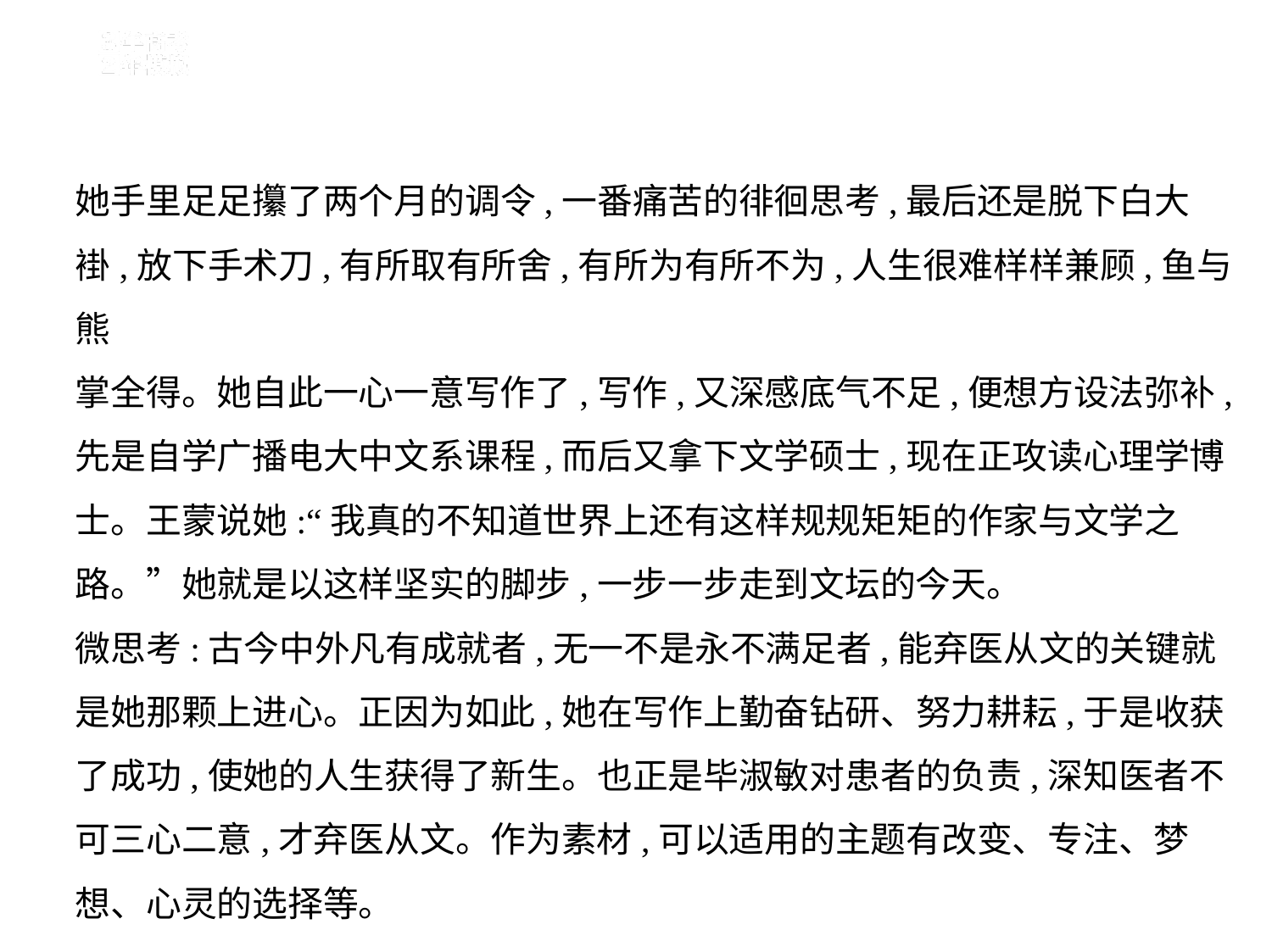

她手里足足攥了两个月的调令,一番痛苦的徘徊思考,最后还是脱下白大
褂,放下手术刀,有所取有所舍,有所为有所不为,人生很难样样兼顾,鱼与熊
掌全得。她自此一心一意写作了,写作,又深感底气不足,便想方设法弥补,
先是自学广播电大中文系课程,而后又拿下文学硕士,现在正攻读心理学博
士。王蒙说她:“我真的不知道世界上还有这样规规矩矩的作家与文学之
路。”她就是以这样坚实的脚步,一步一步走到文坛的今天。
微思考:古今中外凡有成就者,无一不是永不满足者,能弃医从文的关键就
是她那颗上进心。正因为如此,她在写作上勤奋钻研、努力耕耘,于是收获
了成功,使她的人生获得了新生。也正是毕淑敏对患者的负责,深知医者不
可三心二意,才弃医从文。作为素材,可以适用的主题有改变、专注、梦
想、心灵的选择等。